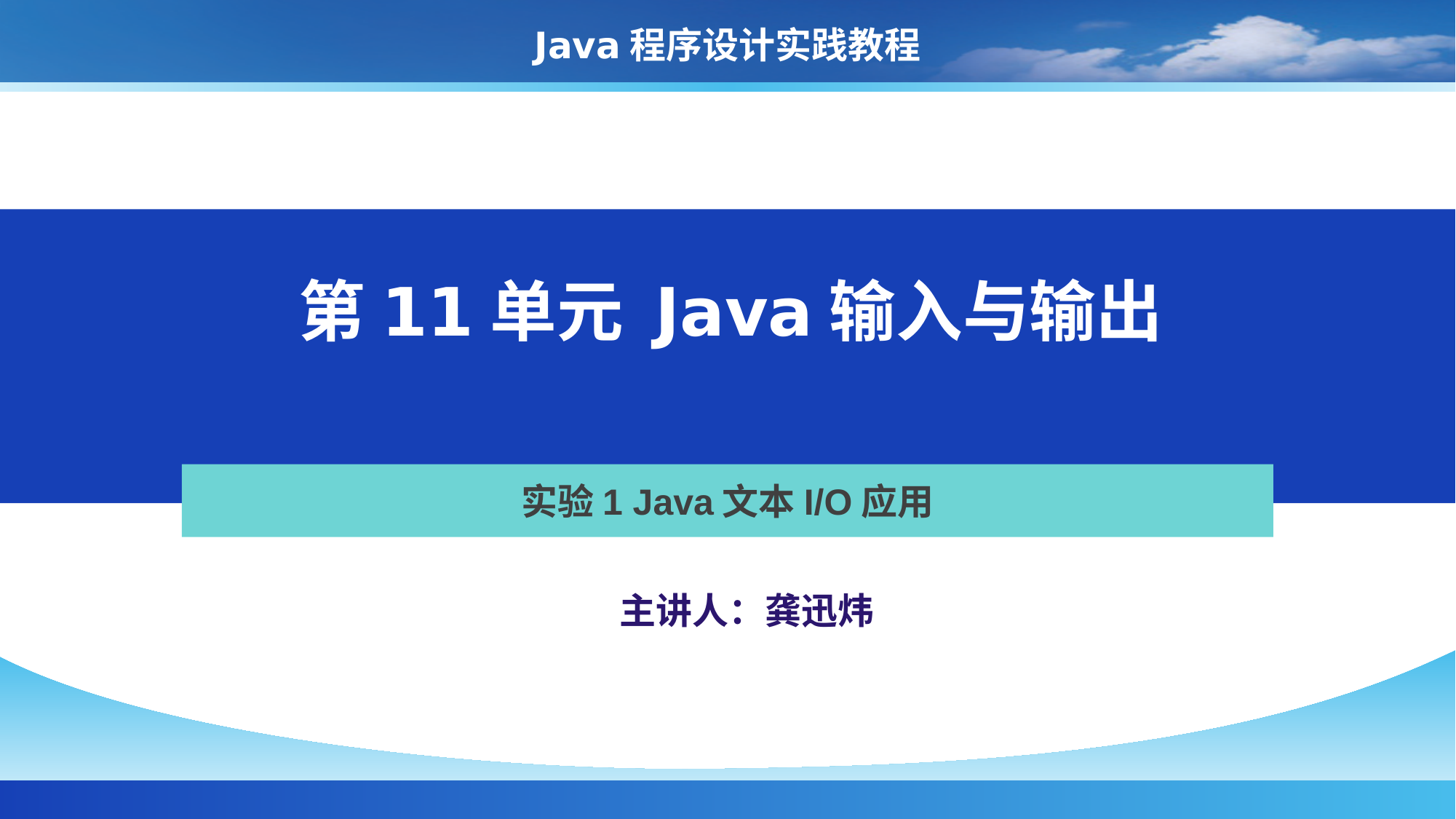

Java程序设计实践教程
#

第11单元 Java输入与输出

实验1 Java文本I/O应用
主讲人：龚迅炜